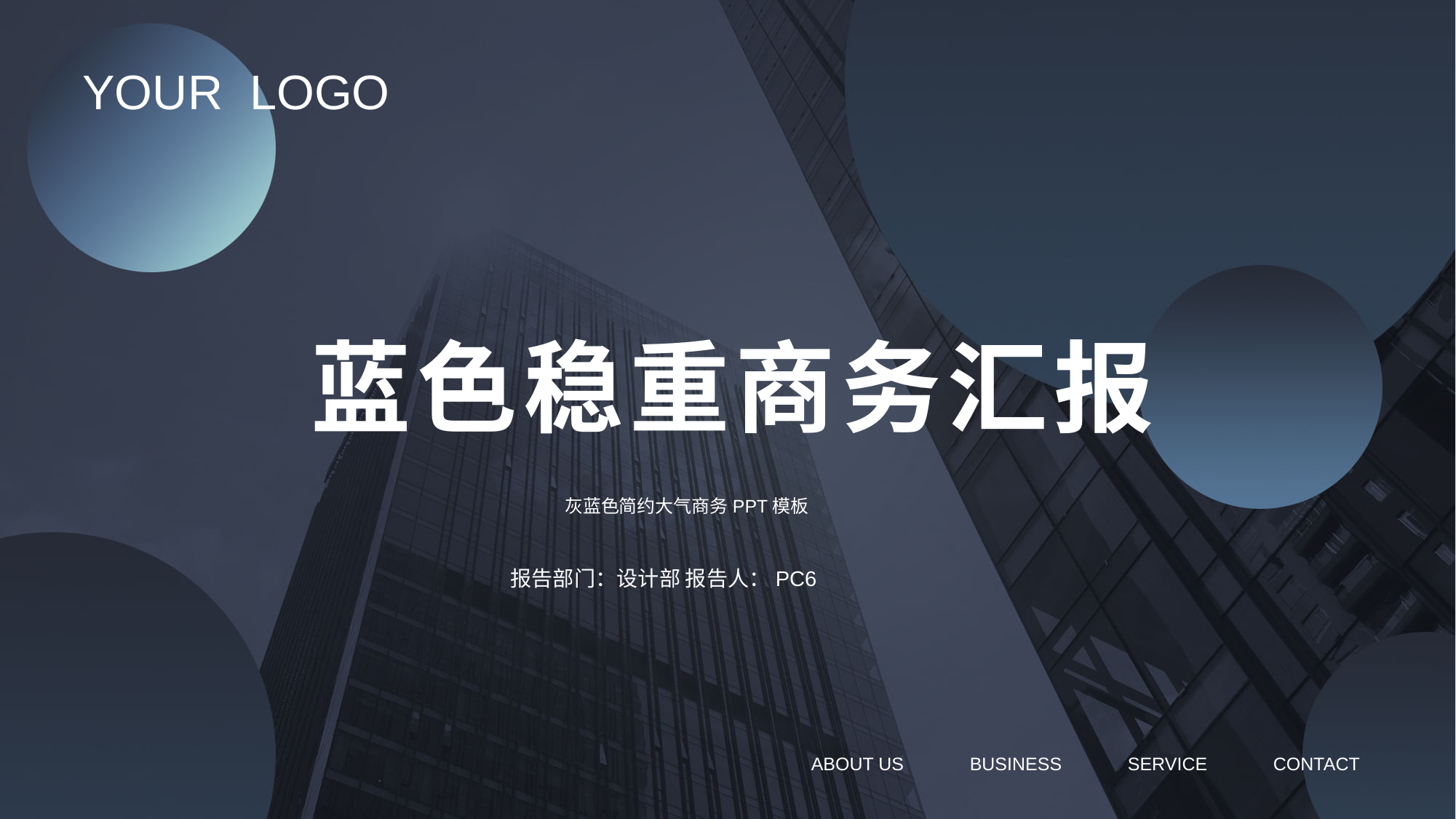

YOUR  LOGO
蓝色稳重商务汇报
灰蓝色简约大气商务PPT模板
报告部门：设计部 报告人：PC6
ABOUT US             BUSINESS             SERVICE             CONTACT